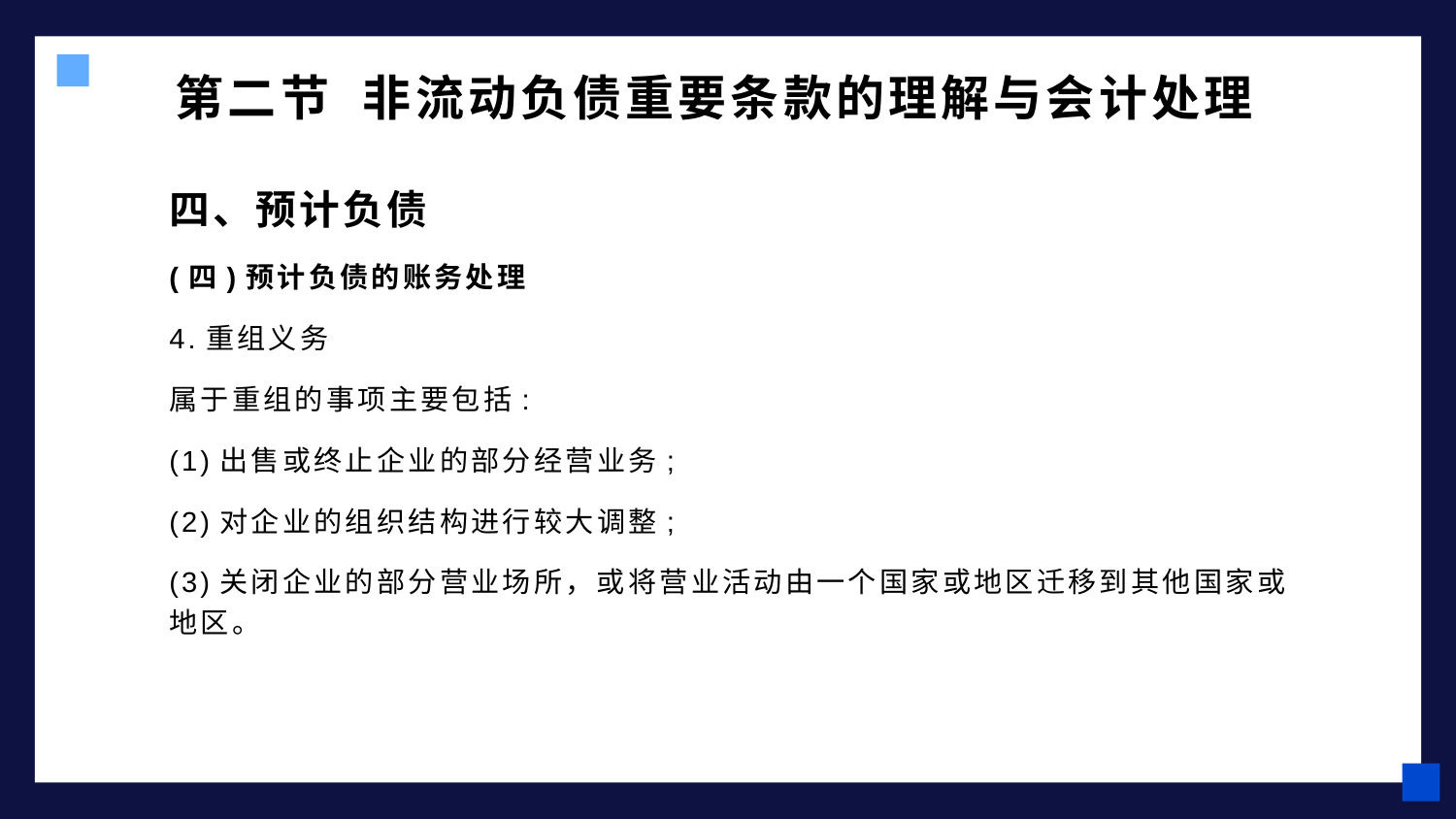

# 第二节  非流动负债重要条款的理解与会计处理
四、预计负债
(四)预计负债的账务处理
4.重组义务
属于重组的事项主要包括:
(1)出售或终止企业的部分经营业务;
(2)对企业的组织结构进行较大调整;
(3)关闭企业的部分营业场所，或将营业活动由一个国家或地区迁移到其他国家或地区。